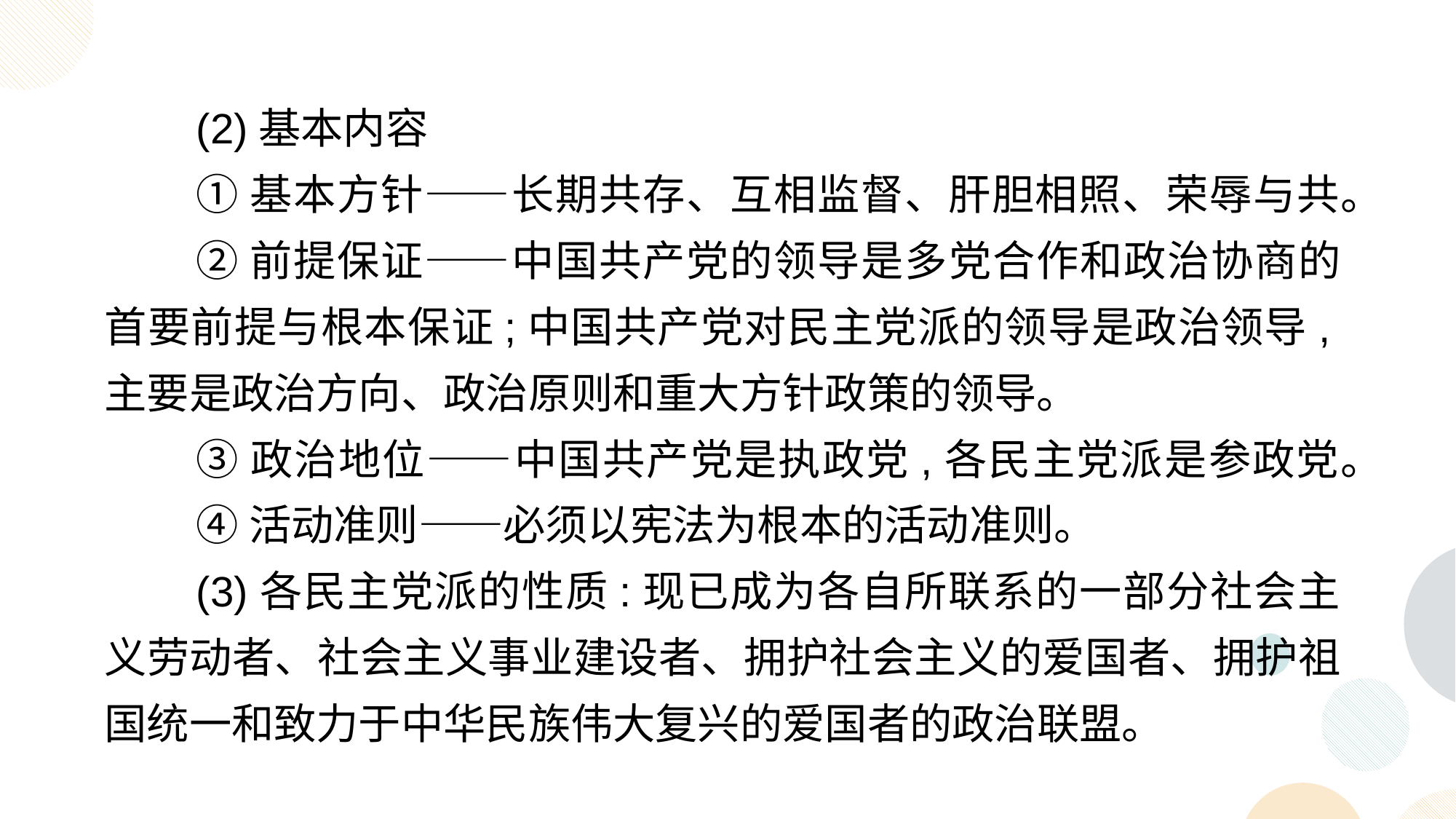

(2)基本内容
①基本方针——长期共存、互相监督、肝胆相照、荣辱与共。
②前提保证——中国共产党的领导是多党合作和政治协商的首要前提与根本保证;中国共产党对民主党派的领导是政治领导,主要是政治方向、政治原则和重大方针政策的领导。
③政治地位——中国共产党是执政党,各民主党派是参政党。
④活动准则——必须以宪法为根本的活动准则。
(3)各民主党派的性质:现已成为各自所联系的一部分社会主义劳动者、社会主义事业建设者、拥护社会主义的爱国者、拥护祖国统一和致力于中华民族伟大复兴的爱国者的政治联盟。